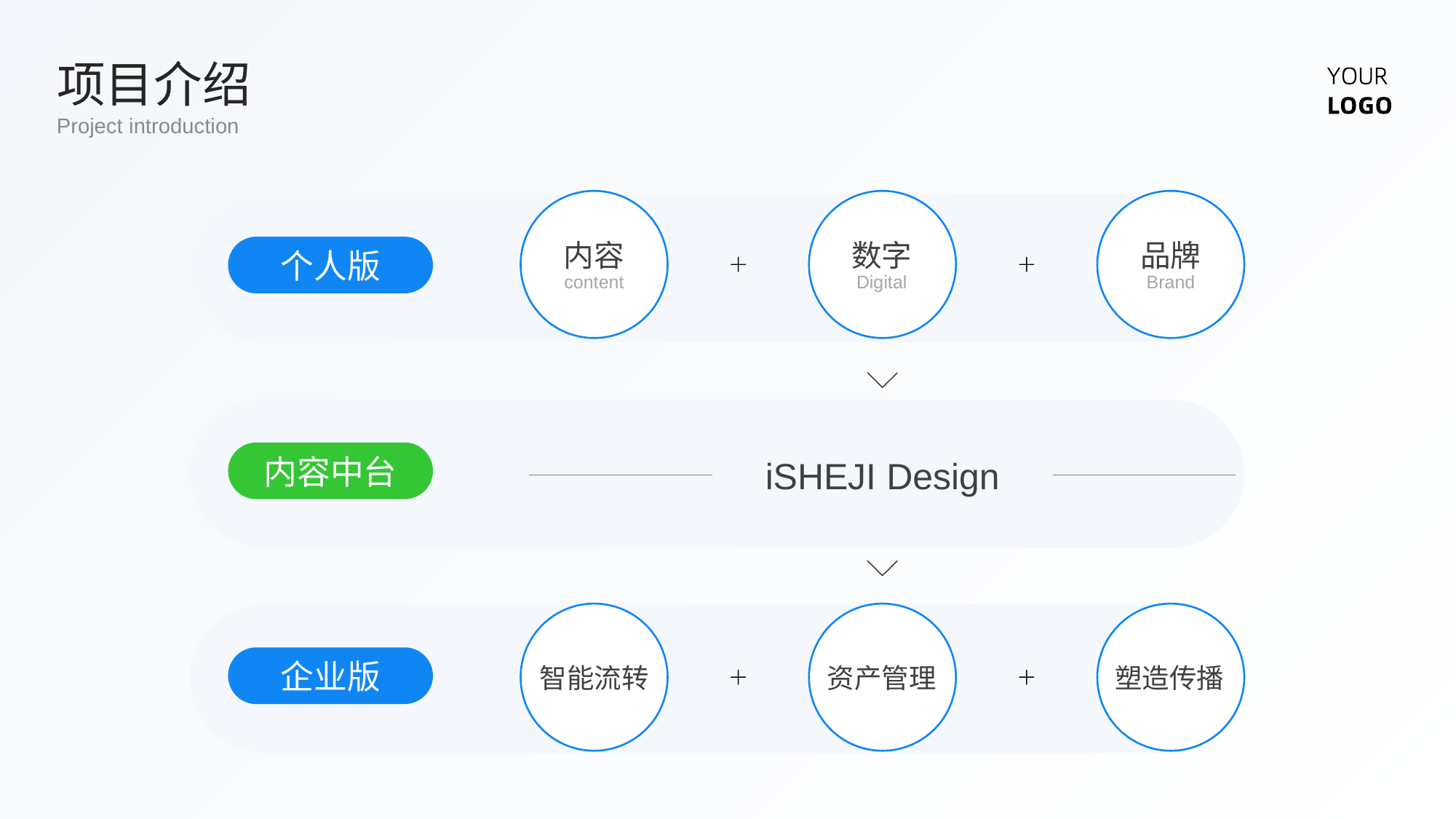

项目介绍

Project introduction

内容
数字
品牌
个人版

content
Digital
Brand

内容中台
iSHEJI Design

企业版
智能流转
资产管理
塑造传播